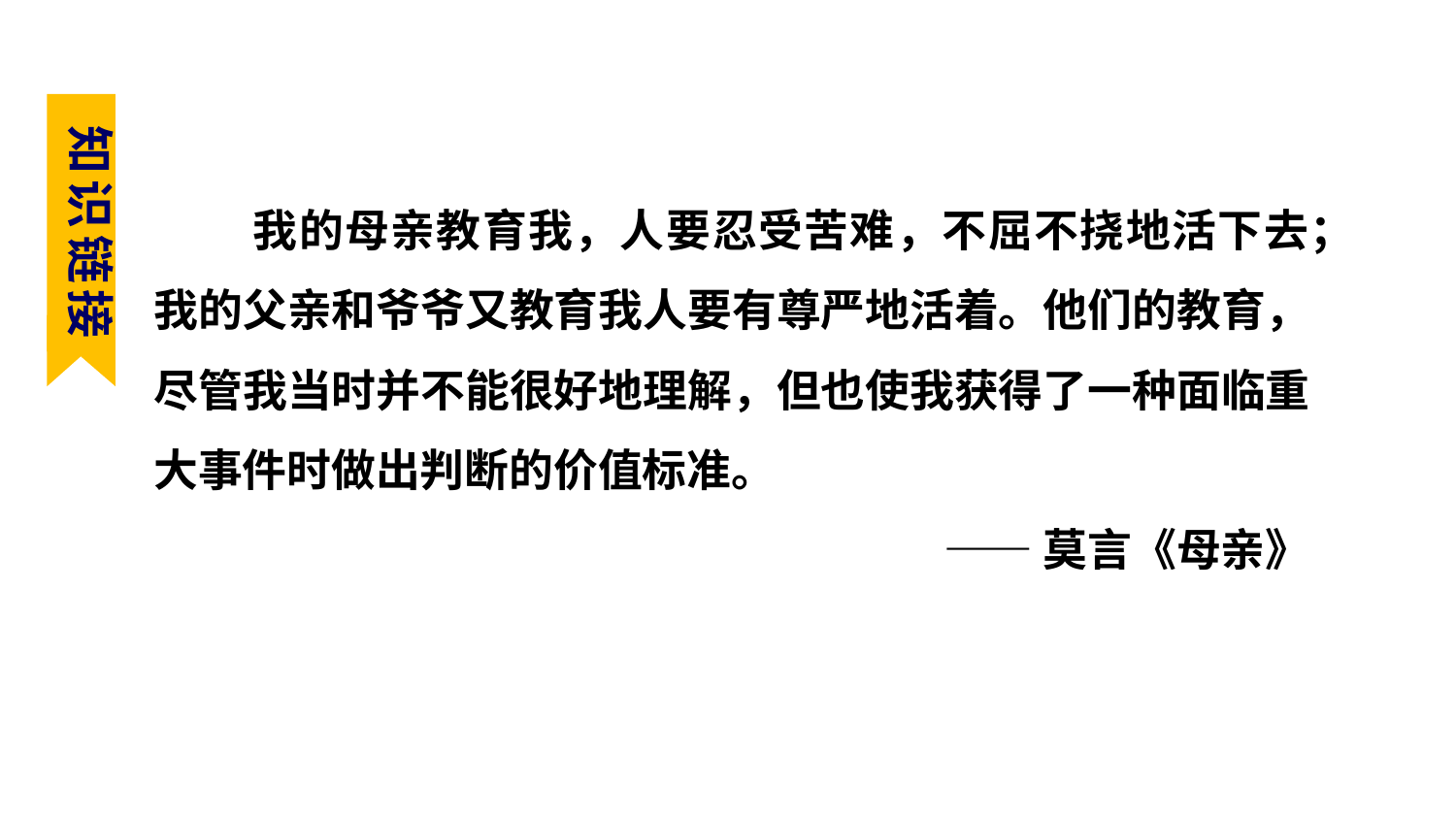

预习资料速查

知识链接
我的母亲教育我，人要忍受苦难，不屈不挠地活下去；我的父亲和爷爷又教育我人要有尊严地活着。他们的教育，尽管我当时并不能很好地理解，但也使我获得了一种面临重大事件时做出判断的价值标准。
——莫言《母亲》